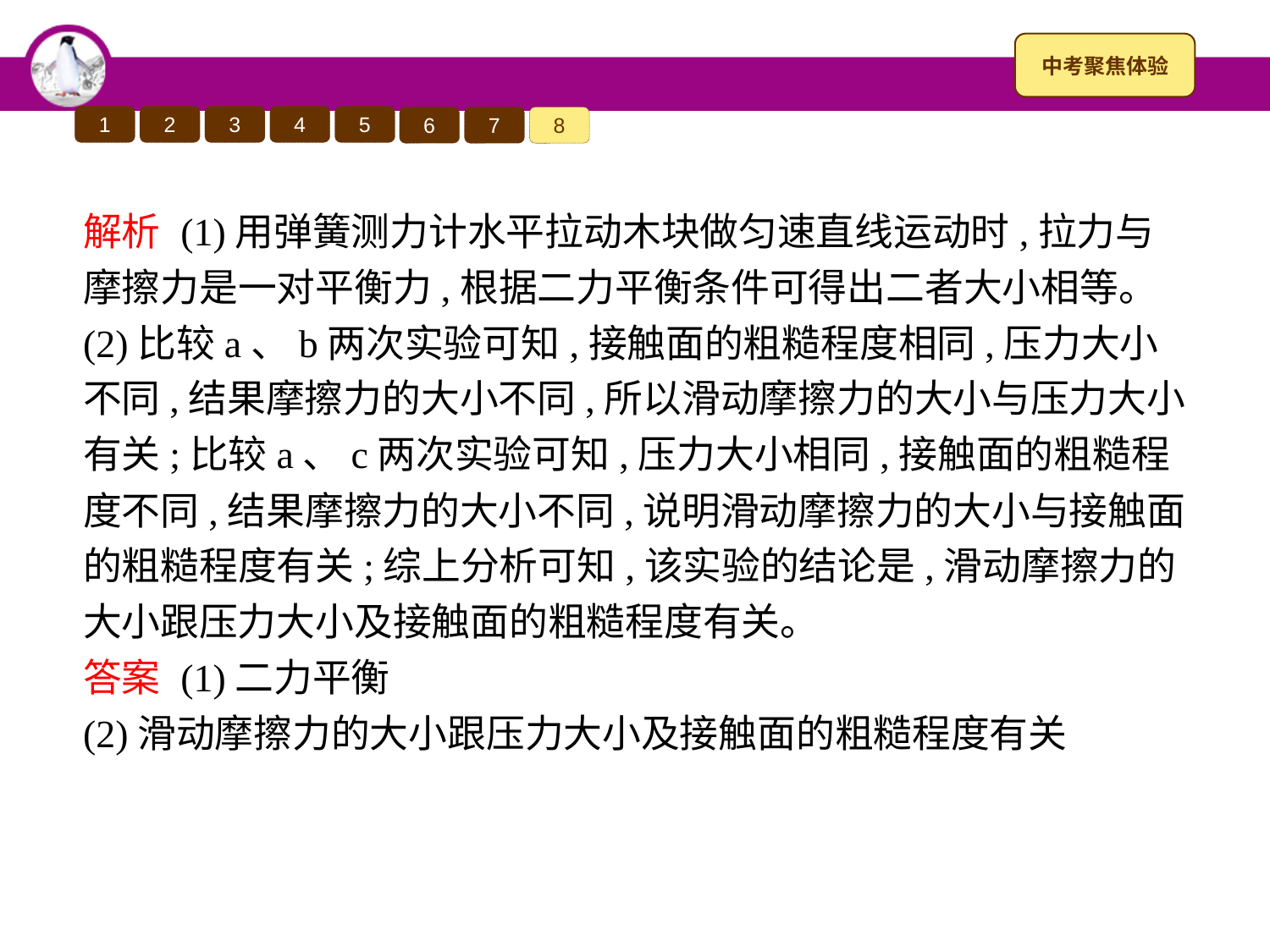

1
2
3
4
5
6
7
8
解析 (1)用弹簧测力计水平拉动木块做匀速直线运动时,拉力与摩擦力是一对平衡力,根据二力平衡条件可得出二者大小相等。
(2)比较a、b两次实验可知,接触面的粗糙程度相同,压力大小不同,结果摩擦力的大小不同,所以滑动摩擦力的大小与压力大小有关;比较a、c两次实验可知,压力大小相同,接触面的粗糙程度不同,结果摩擦力的大小不同,说明滑动摩擦力的大小与接触面的粗糙程度有关;综上分析可知,该实验的结论是,滑动摩擦力的大小跟压力大小及接触面的粗糙程度有关。
答案 (1)二力平衡
(2)滑动摩擦力的大小跟压力大小及接触面的粗糙程度有关